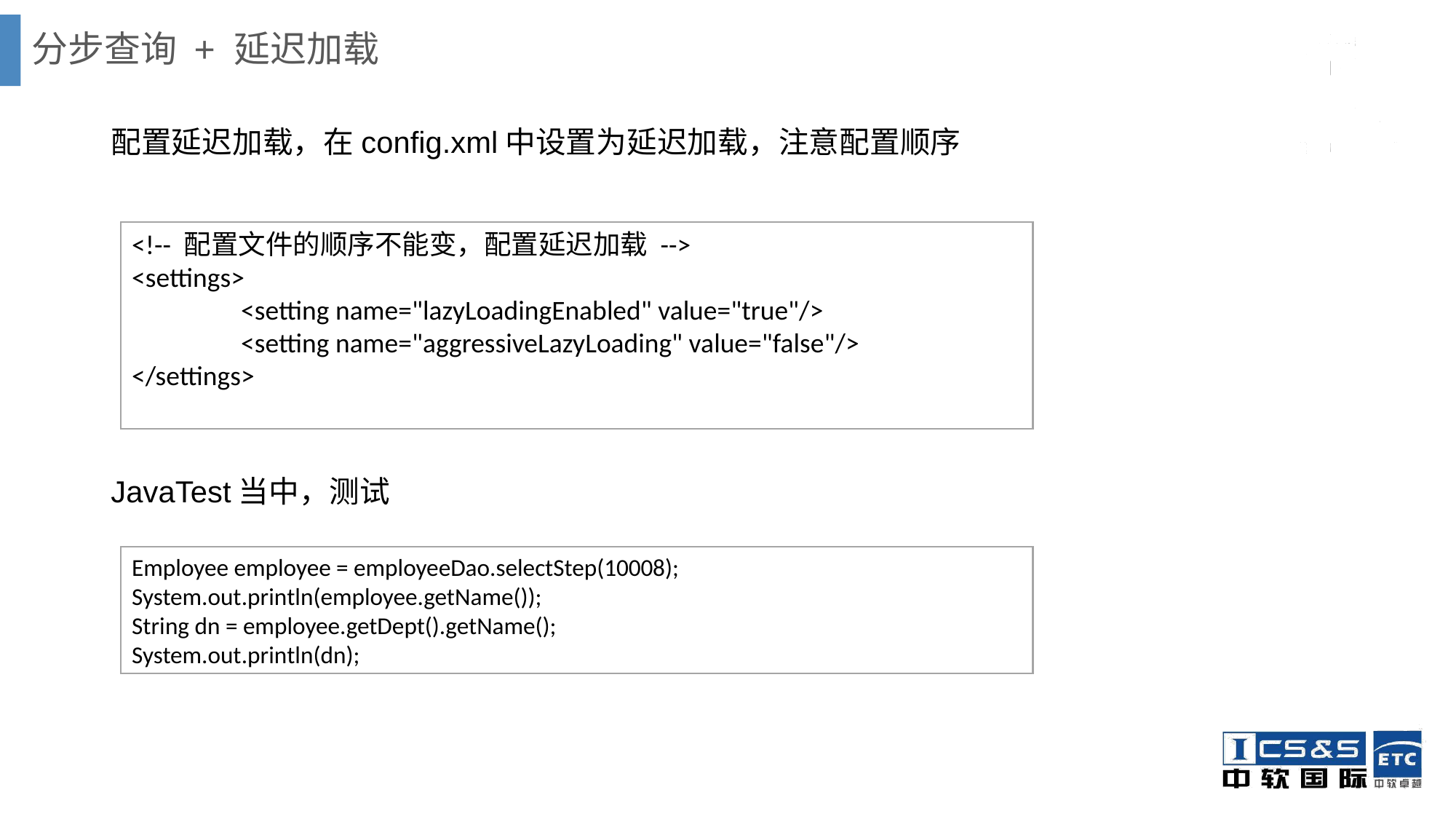

# 分步查询 + 延迟加载
配置延迟加载，在config.xml中设置为延迟加载，注意配置顺序

JavaTest当中，测试
<!-- 配置文件的顺序不能变，配置延迟加载 -->
<settings>
	<setting name="lazyLoadingEnabled" value="true"/>
	<setting name="aggressiveLazyLoading" value="false"/>
</settings>

Employee employee = employeeDao.selectStep(10008);
System.out.println(employee.getName());
String dn = employee.getDept().getName();
System.out.println(dn);